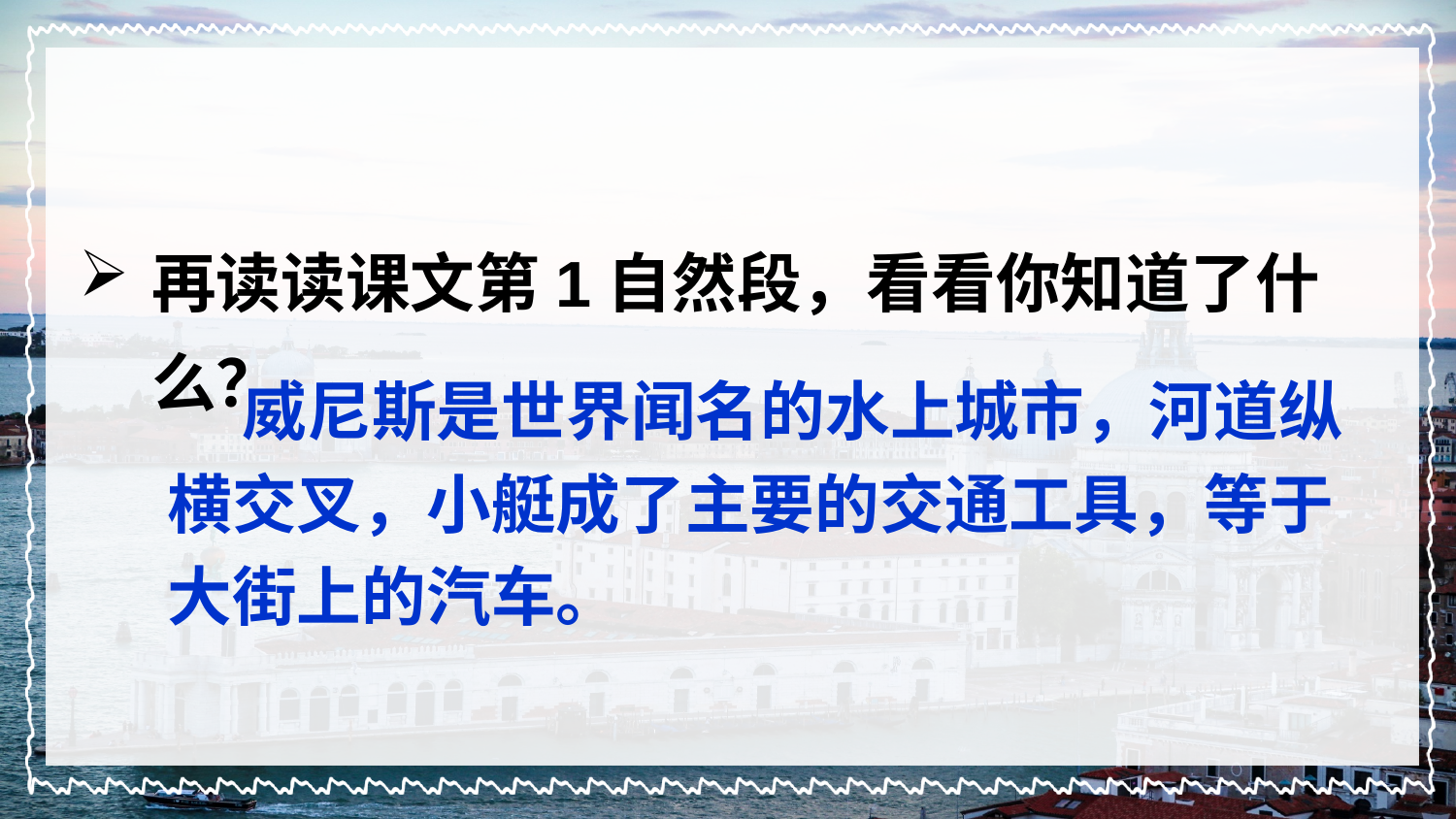

再读读课文第1自然段，看看你知道了什么？
    威尼斯是世界闻名的水上城市，河道纵横交叉，小艇成了主要的交通工具，等于大街上的汽车。